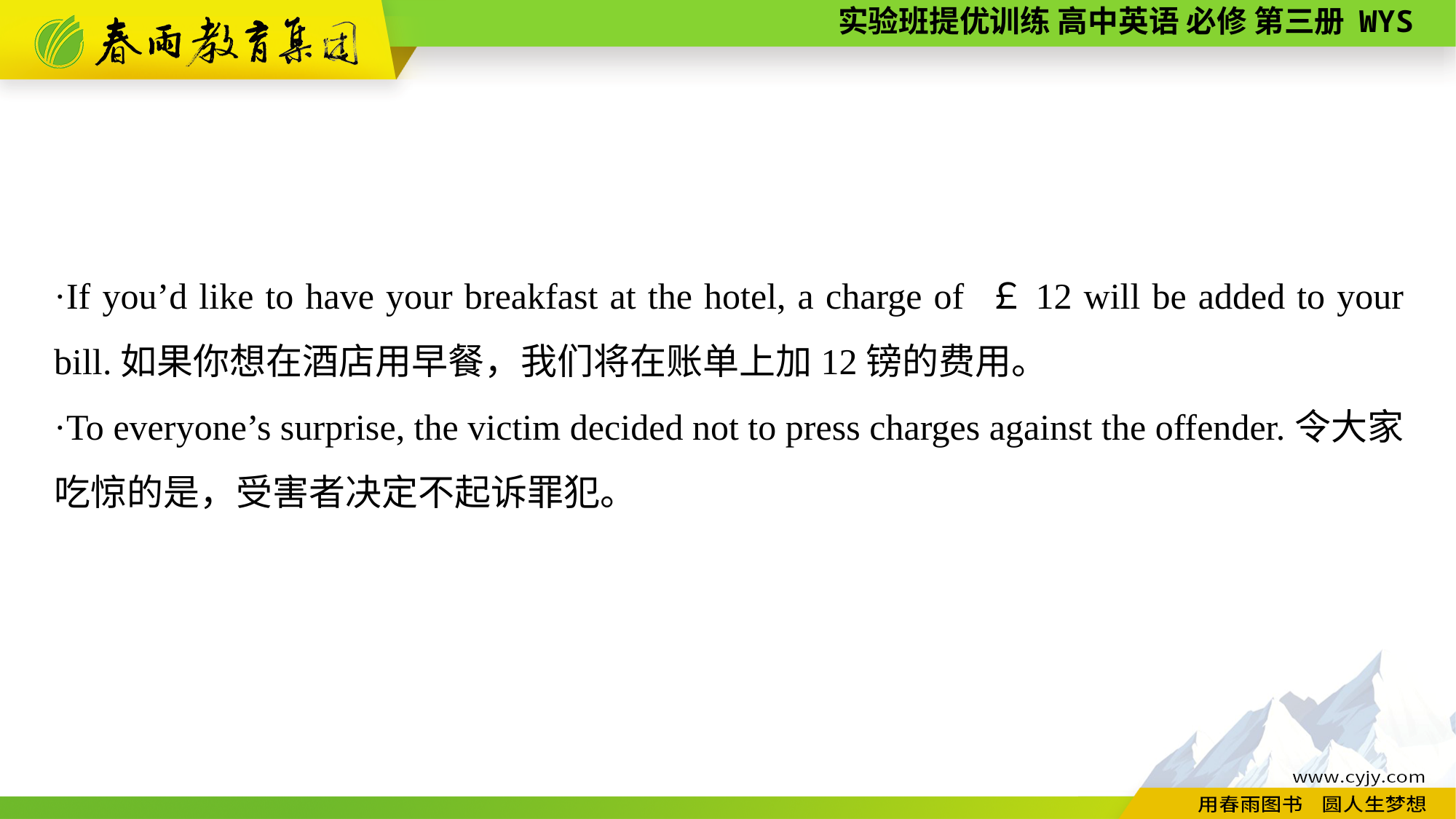

·If you’d like to have your breakfast at the hotel, a charge of ￡12 will be added to your bill.如果你想在酒店用早餐，我们将在账单上加12镑的费用。
·To everyone’s surprise, the victim decided not to press charges against the offender.令大家吃惊的是，受害者决定不起诉罪犯。